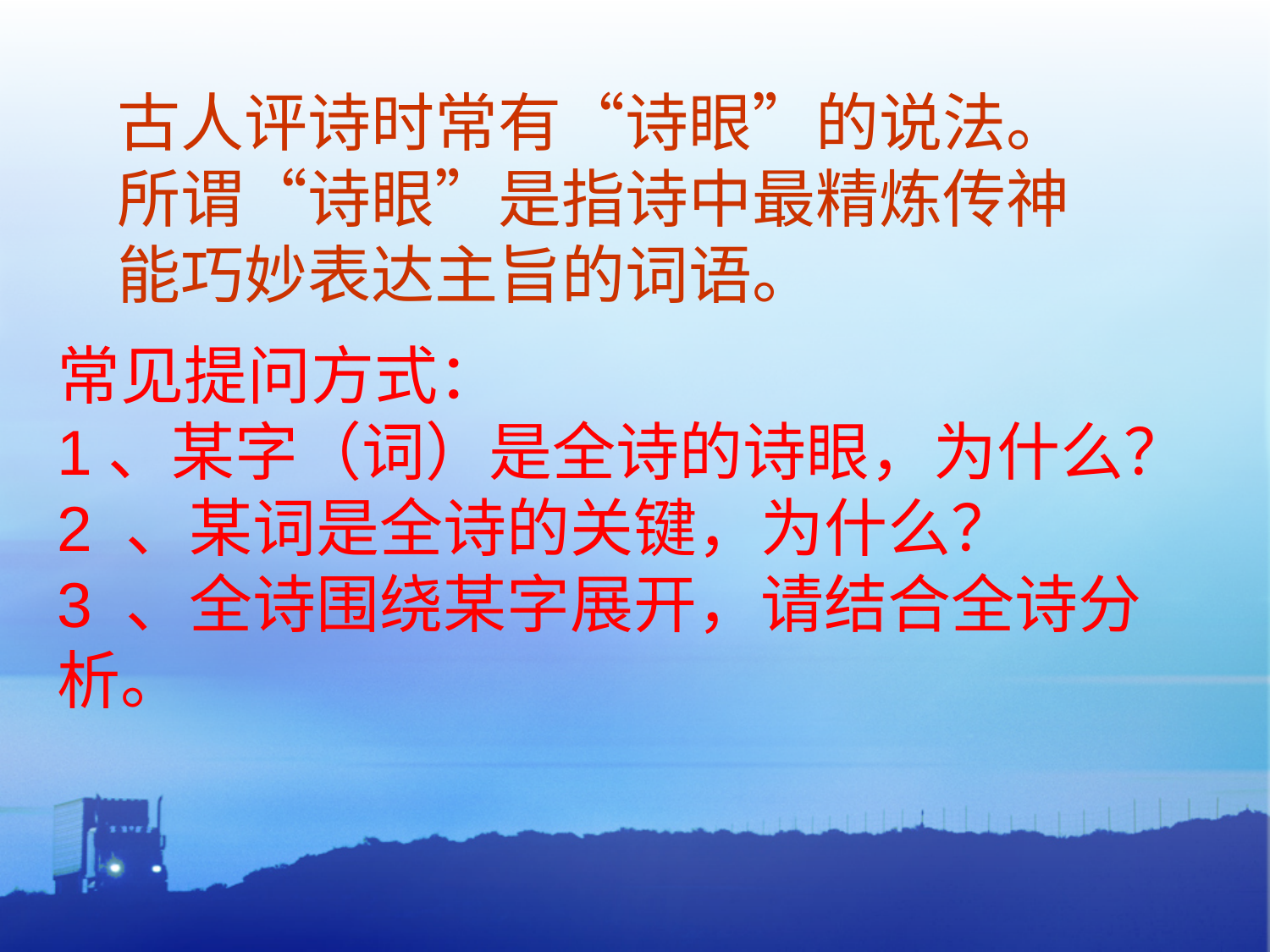

古人评诗时常有“诗眼”的说法。所谓“诗眼”是指诗中最精炼传神能巧妙表达主旨的词语。
常见提问方式：
1、某字（词）是全诗的诗眼，为什么？
2 、某词是全诗的关键，为什么？
3 、全诗围绕某字展开，请结合全诗分析。